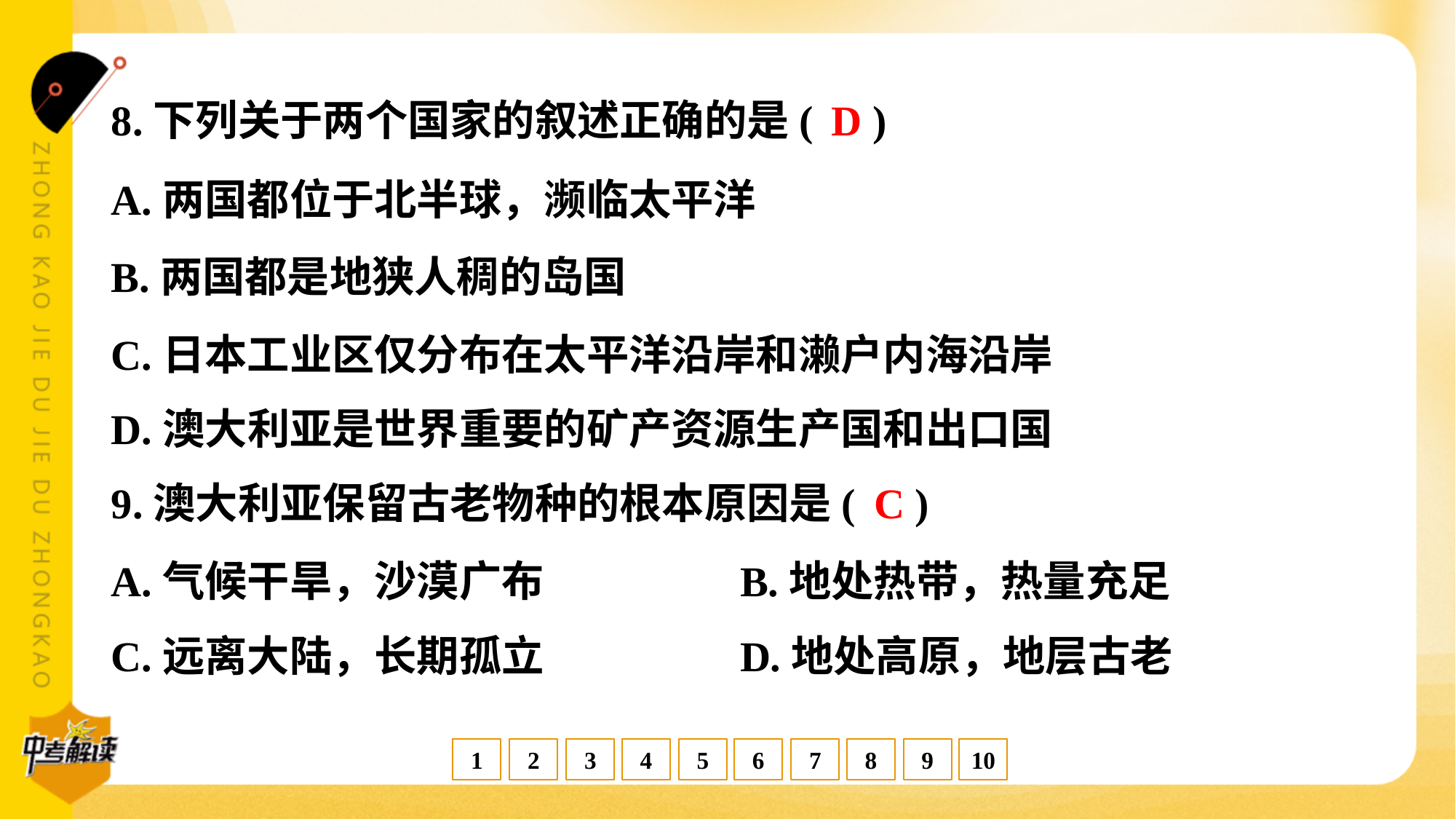

D
8.下列关于两个国家的叙述正确的是(     )
A.两国都位于北半球，濒临太平洋
B.两国都是地狭人稠的岛国
C.日本工业区仅分布在太平洋沿岸和濑户内海沿岸
D.澳大利亚是世界重要的矿产资源生产国和出口国
C
9.澳大利亚保留古老物种的根本原因是(     )
A.气候干旱，沙漠广布	B.地处热带，热量充足
C.远离大陆，长期孤立	D.地处高原，地层古老